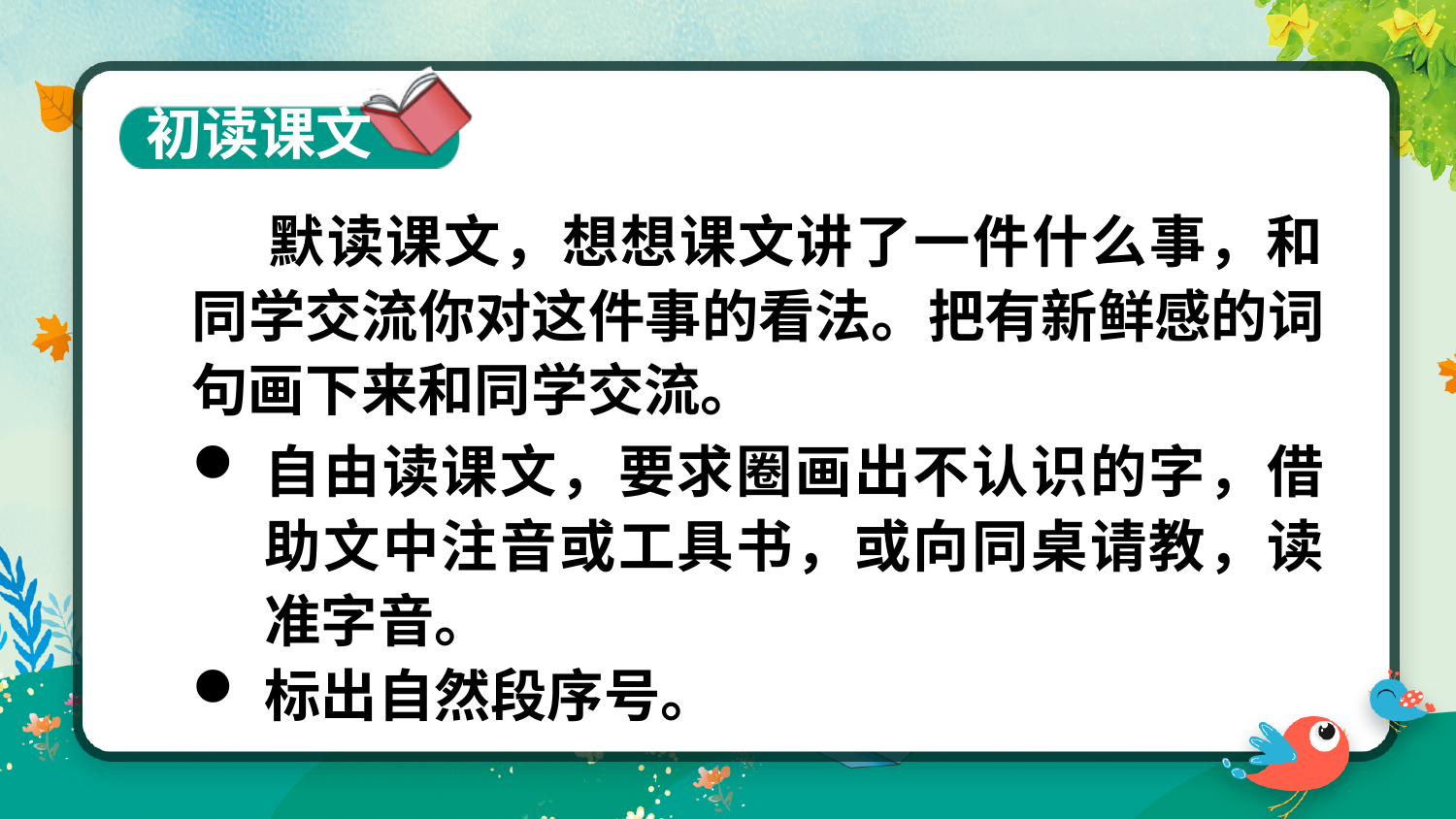

初读课文
    默读课文，想想课文讲了一件什么事，和同学交流你对这件事的看法。把有新鲜感的词句画下来和同学交流。
自由读课文，要求圈画出不认识的字，借助文中注音或工具书，或向同桌请教，读准字音。
标出自然段序号。